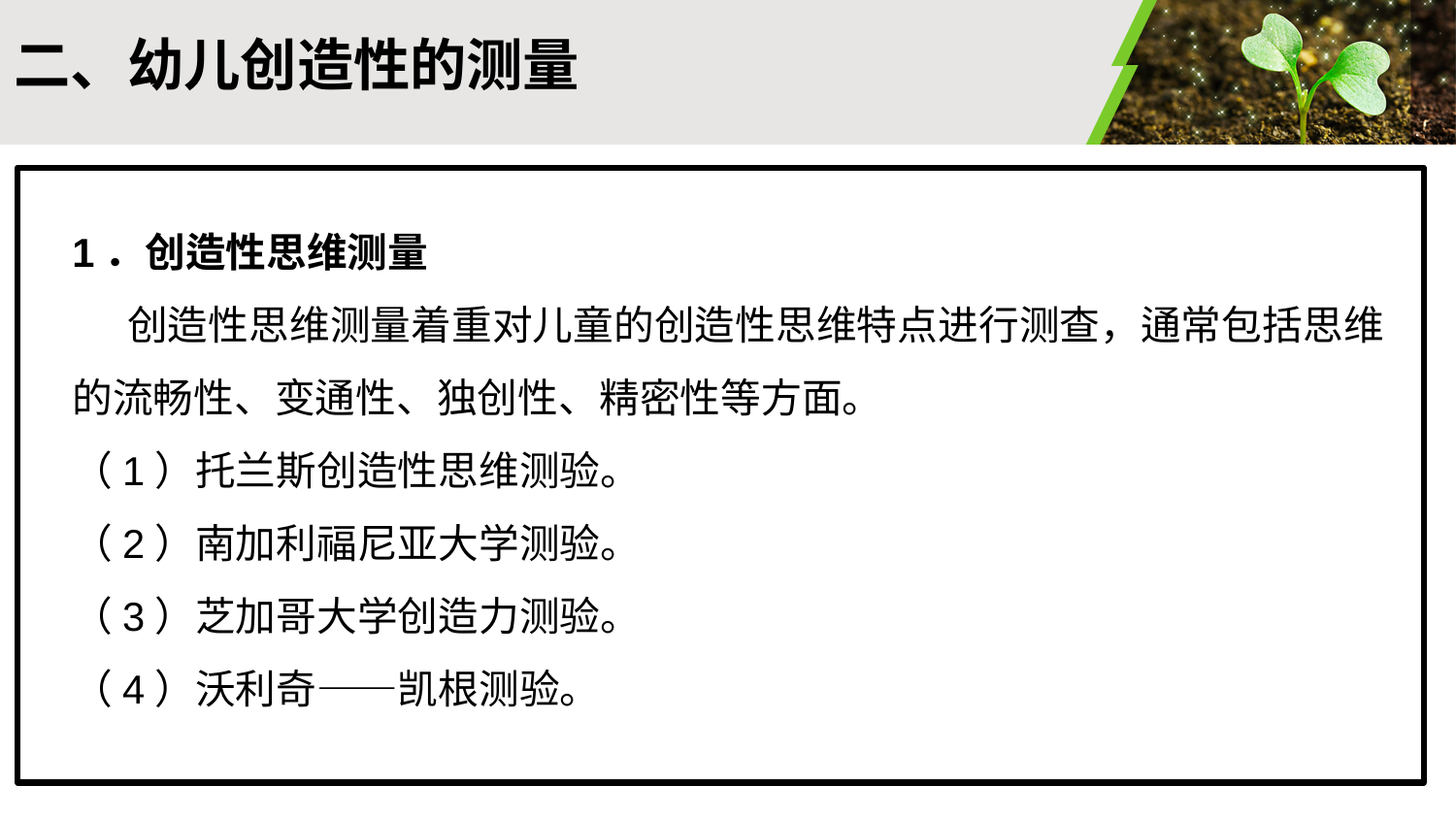

#
二、幼儿创造性的测量

1．创造性思维测量
    创造性思维测量着重对儿童的创造性思维特点进行测查，通常包括思维的流畅性、变通性、独创性、精密性等方面。
（1）托兰斯创造性思维测验。
（2）南加利福尼亚大学测验。
（3）芝加哥大学创造力测验。
（4）沃利奇——凯根测验。